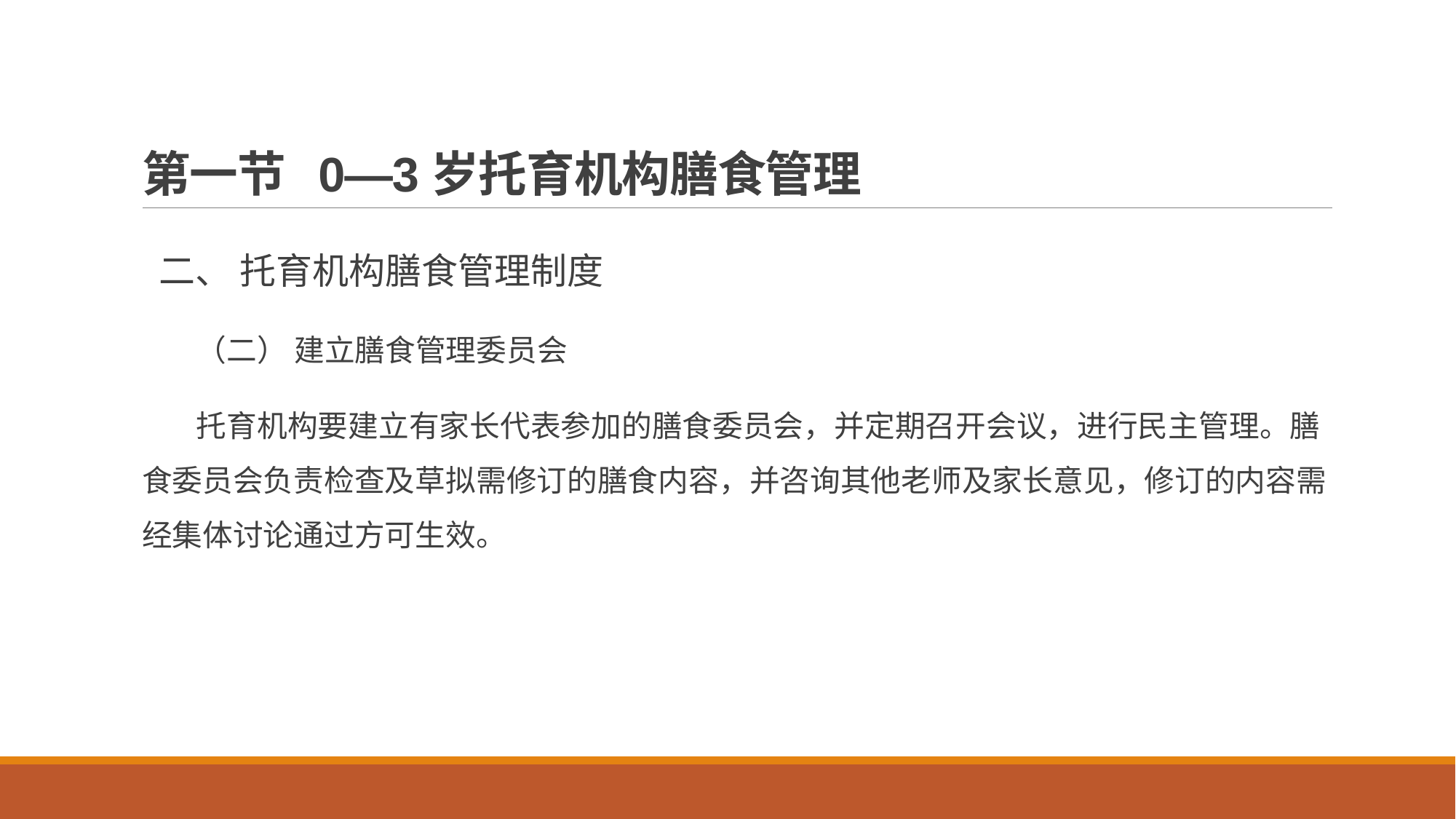

# 第一节  0—3岁托育机构膳食管理
 二、 托育机构膳食管理制度
       （二） 建立膳食管理委员会
       托育机构要建立有家长代表参加的膳食委员会，并定期召开会议，进行民主管理。膳食委员会负责检查及草拟需修订的膳食内容，并咨询其他老师及家长意见，修订的内容需经集体讨论通过方可生效。